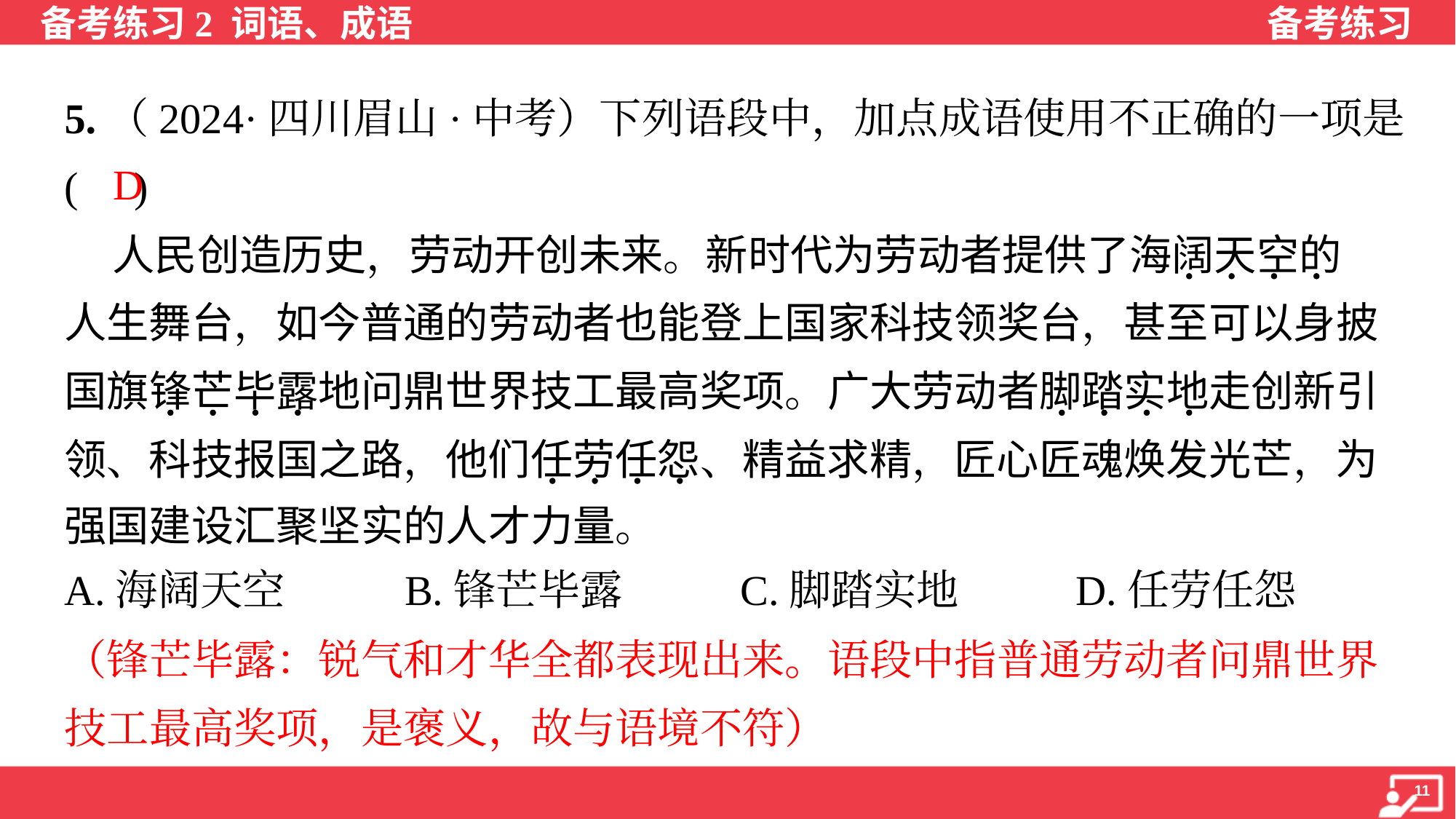

5.（2024·四川眉山·中考）下列语段中，加点成语使用不正确的一项是
(     )
    人民创造历史，劳动开创未来。新时代为劳动者提供了海阔天空的
人生舞台，如今普通的劳动者也能登上国家科技领奖台，甚至可以身披
国旗锋芒毕露地问鼎世界技工最高奖项。广大劳动者脚踏实地走创新引
领、科技报国之路，他们任劳任怨、精益求精，匠心匠魂焕发光芒，为
强国建设汇聚坚实的人才力量。
D

A.海阔天空	B.锋芒毕露	C.脚踏实地	D.任劳任怨
（锋芒毕露：锐气和才华全都表现出来。语段中指普通劳动者问鼎世界
技工最高奖项，是褒义，故与语境不符）